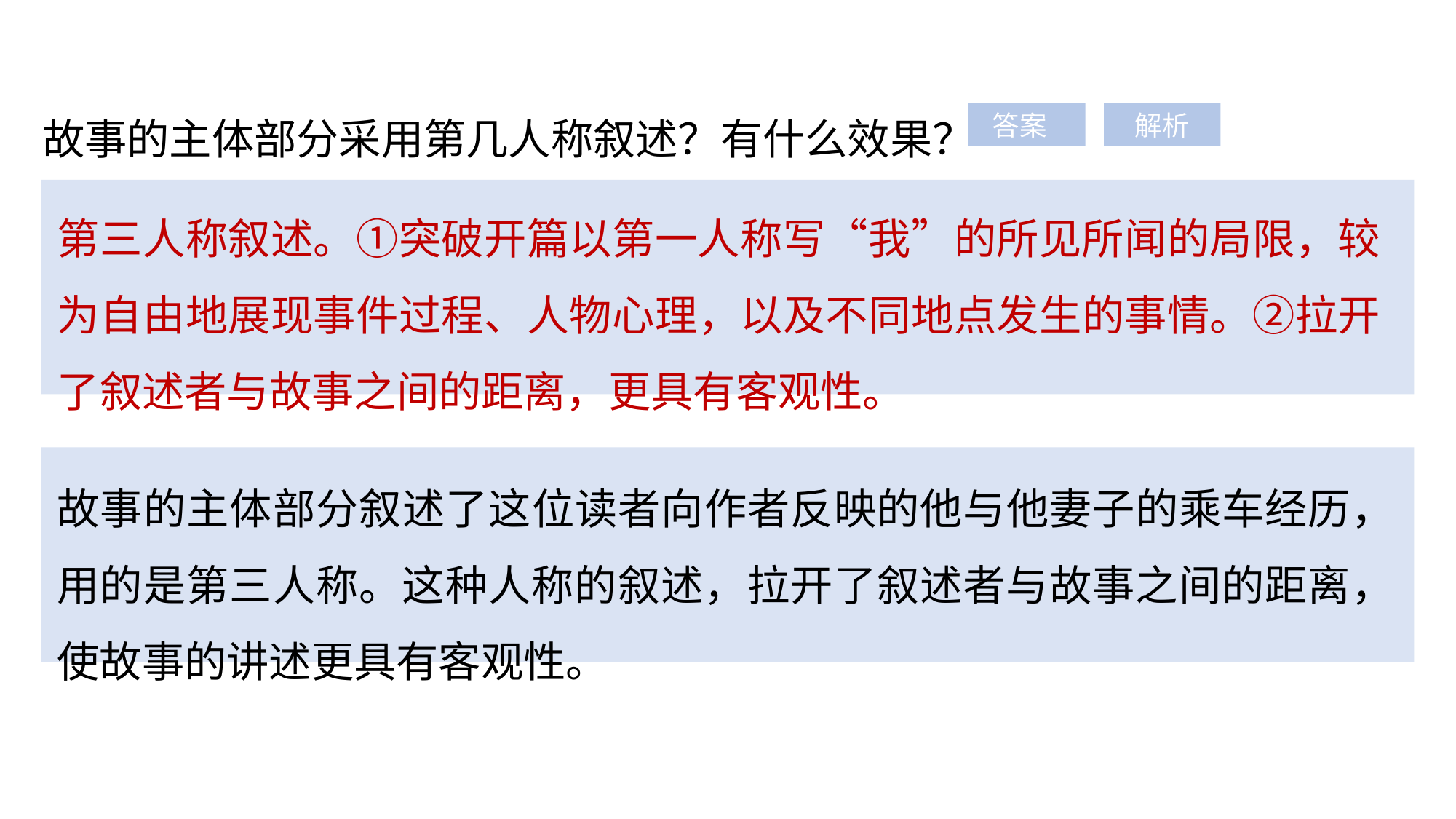

故事的主体部分采用第几人称叙述？有什么效果？
 答案
解析

第三人称叙述。①突破开篇以第一人称写“我”的所见所闻的局限，较为自由地展现事件过程、人物心理，以及不同地点发生的事情。②拉开了叙述者与故事之间的距离，更具有客观性。

故事的主体部分叙述了这位读者向作者反映的他与他妻子的乘车经历，用的是第三人称。这种人称的叙述，拉开了叙述者与故事之间的距离，使故事的讲述更具有客观性。